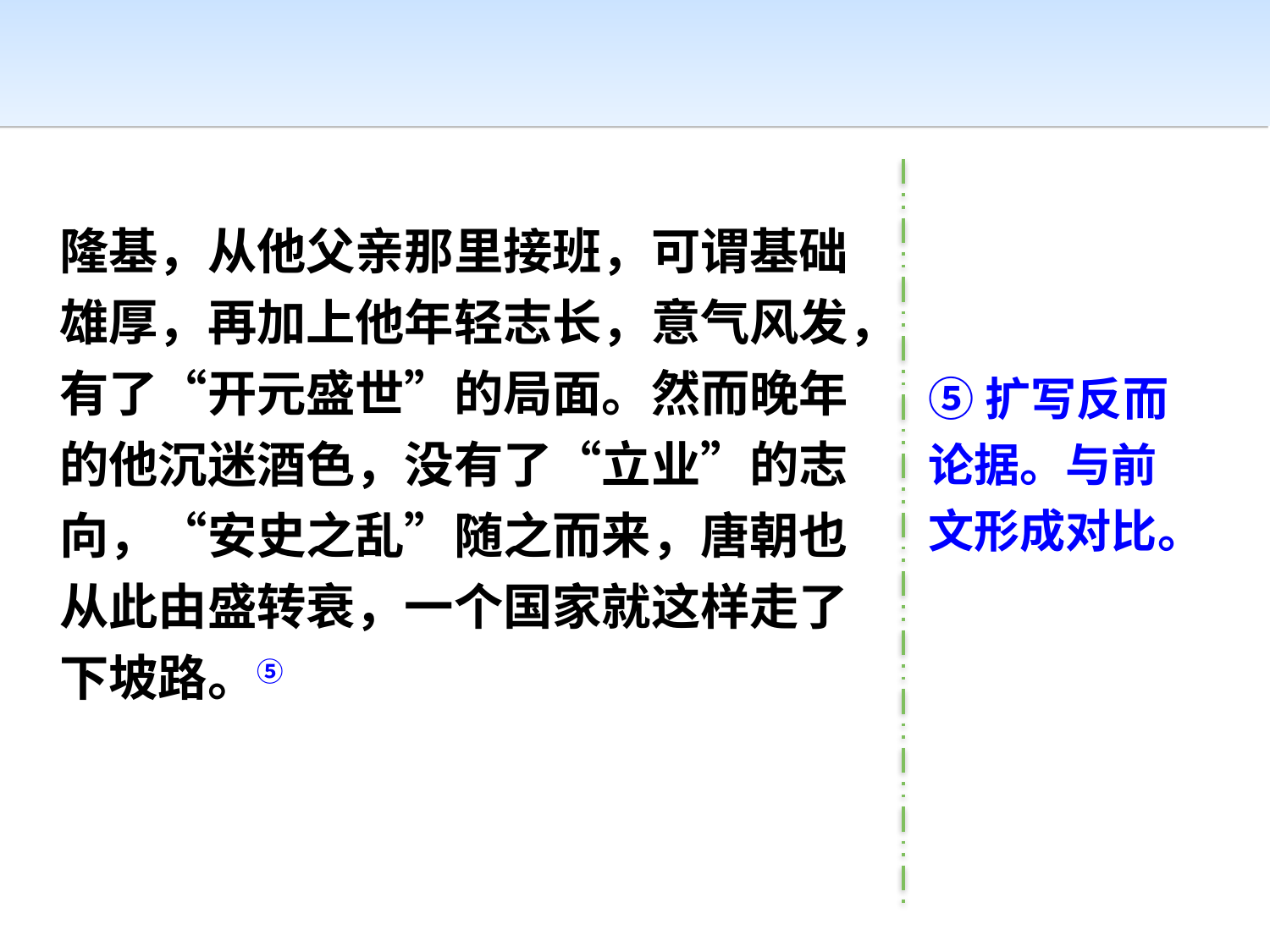

隆基，从他父亲那里接班，可谓基础雄厚，再加上他年轻志长，意气风发，有了“开元盛世”的局面。然而晚年的他沉迷酒色，没有了“立业”的志向，“安史之乱”随之而来，唐朝也从此由盛转衰，一个国家就这样走了下坡路。⑤
⑤扩写反而论据。与前文形成对比。